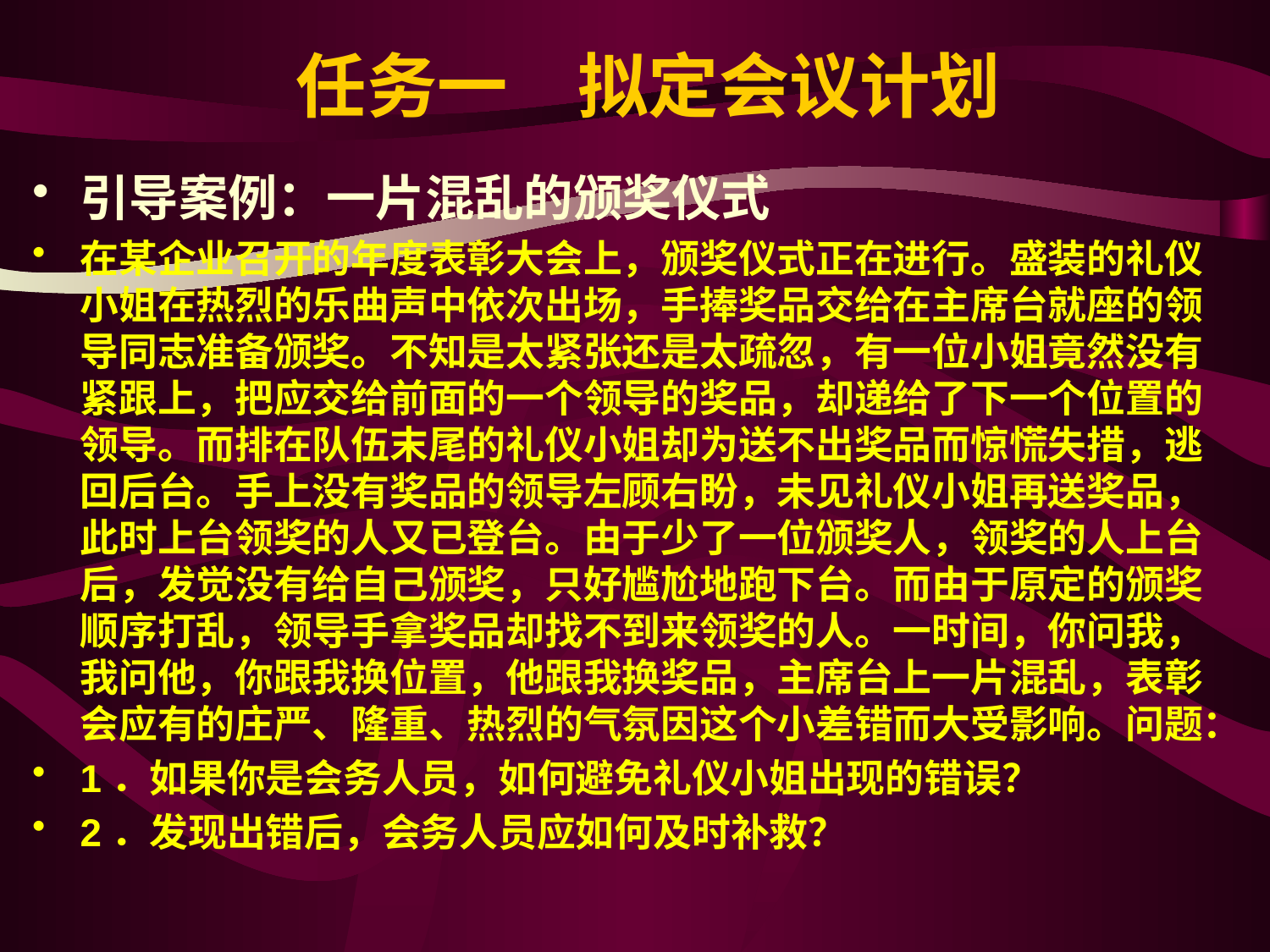

# 任务一　拟定会议计划
引导案例：一片混乱的颁奖仪式
在某企业召开的年度表彰大会上，颁奖仪式正在进行。盛装的礼仪小姐在热烈的乐曲声中依次出场，手捧奖品交给在主席台就座的领导同志准备颁奖。不知是太紧张还是太疏忽，有一位小姐竟然没有紧跟上，把应交给前面的一个领导的奖品，却递给了下一个位置的领导。而排在队伍末尾的礼仪小姐却为送不出奖品而惊慌失措，逃回后台。手上没有奖品的领导左顾右盼，未见礼仪小姐再送奖品，此时上台领奖的人又已登台。由于少了一位颁奖人，领奖的人上台后，发觉没有给自己颁奖，只好尴尬地跑下台。而由于原定的颁奖顺序打乱，领导手拿奖品却找不到来领奖的人。一时间，你问我，我问他，你跟我换位置，他跟我换奖品，主席台上一片混乱，表彰会应有的庄严、隆重、热烈的气氛因这个小差错而大受影响。问题：
1．如果你是会务人员，如何避免礼仪小姐出现的错误？
2．发现出错后，会务人员应如何及时补救？